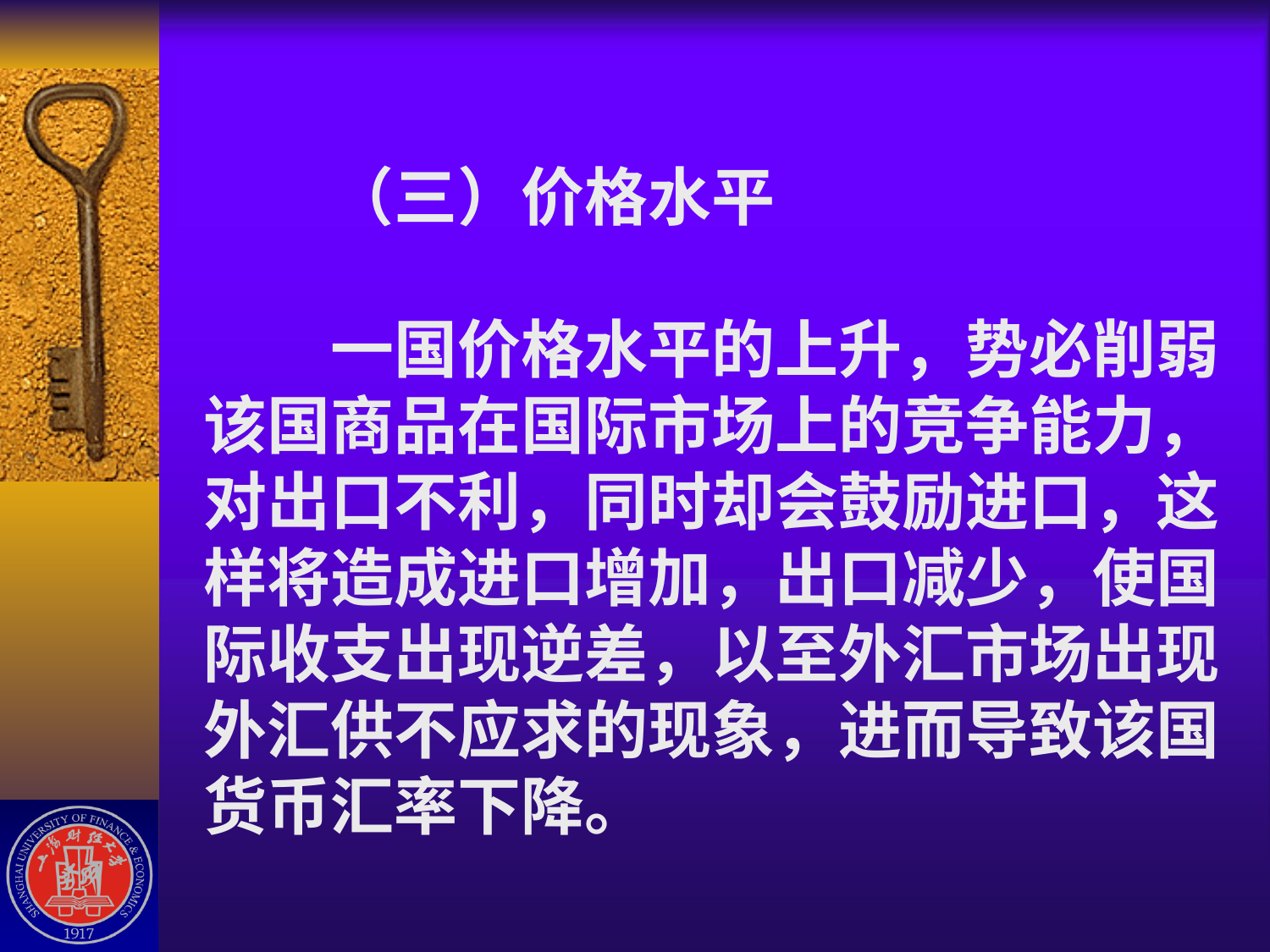

# （三）价格水平 一国价格水平的上升，势必削弱该国商品在国际市场上的竞争能力，对出口不利，同时却会鼓励进口，这样将造成进口增加，出口减少，使国际收支出现逆差，以至外汇市场出现外汇供不应求的现象，进而导致该国货币汇率下降。